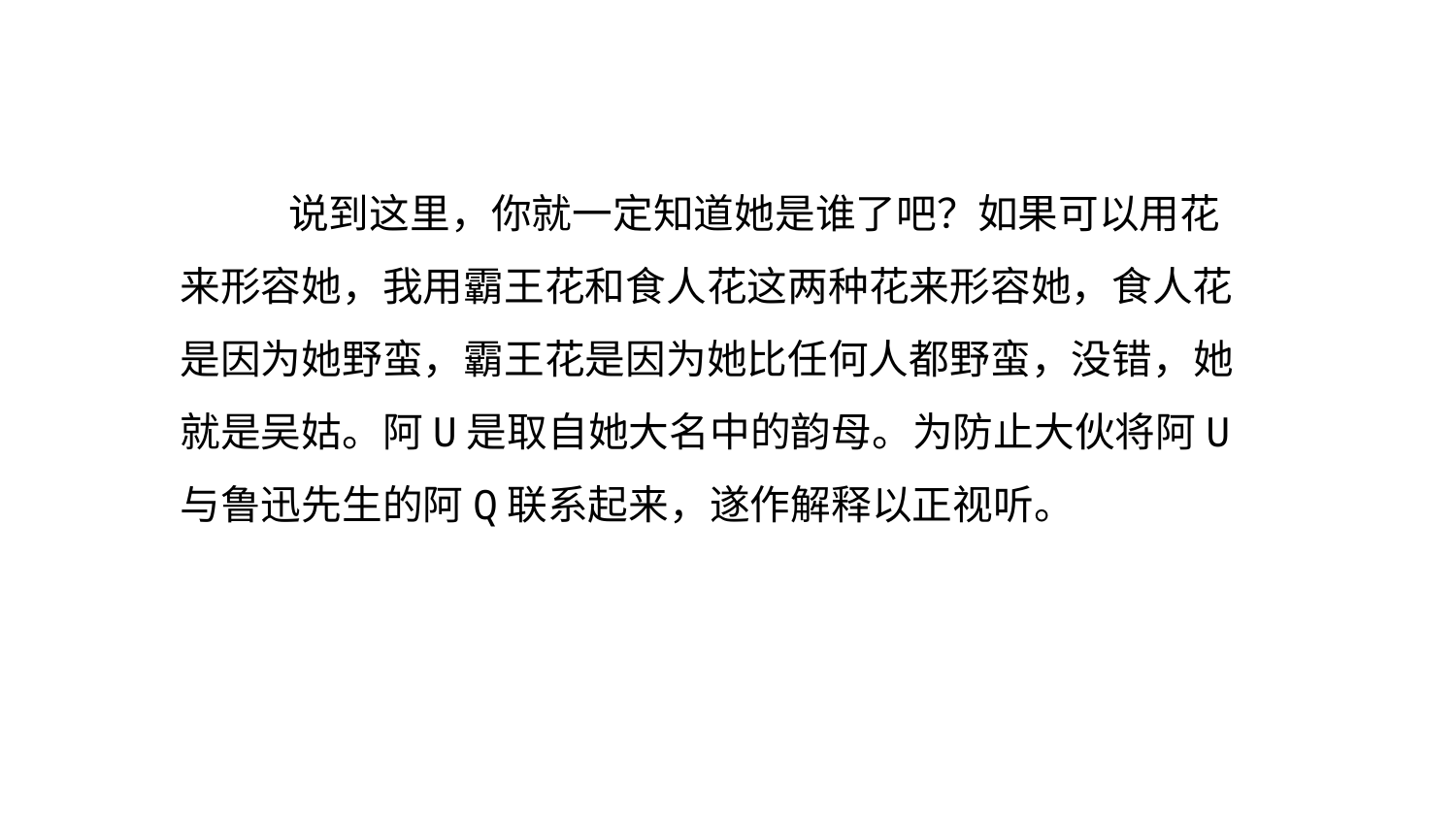

说到这里，你就一定知道她是谁了吧？如果可以用花来形容她，我用霸王花和食人花这两种花来形容她，食人花是因为她野蛮，霸王花是因为她比任何人都野蛮，没错，她就是吴姑。阿U是取自她大名中的韵母。为防止大伙将阿U与鲁迅先生的阿Q联系起来，遂作解释以正视听。